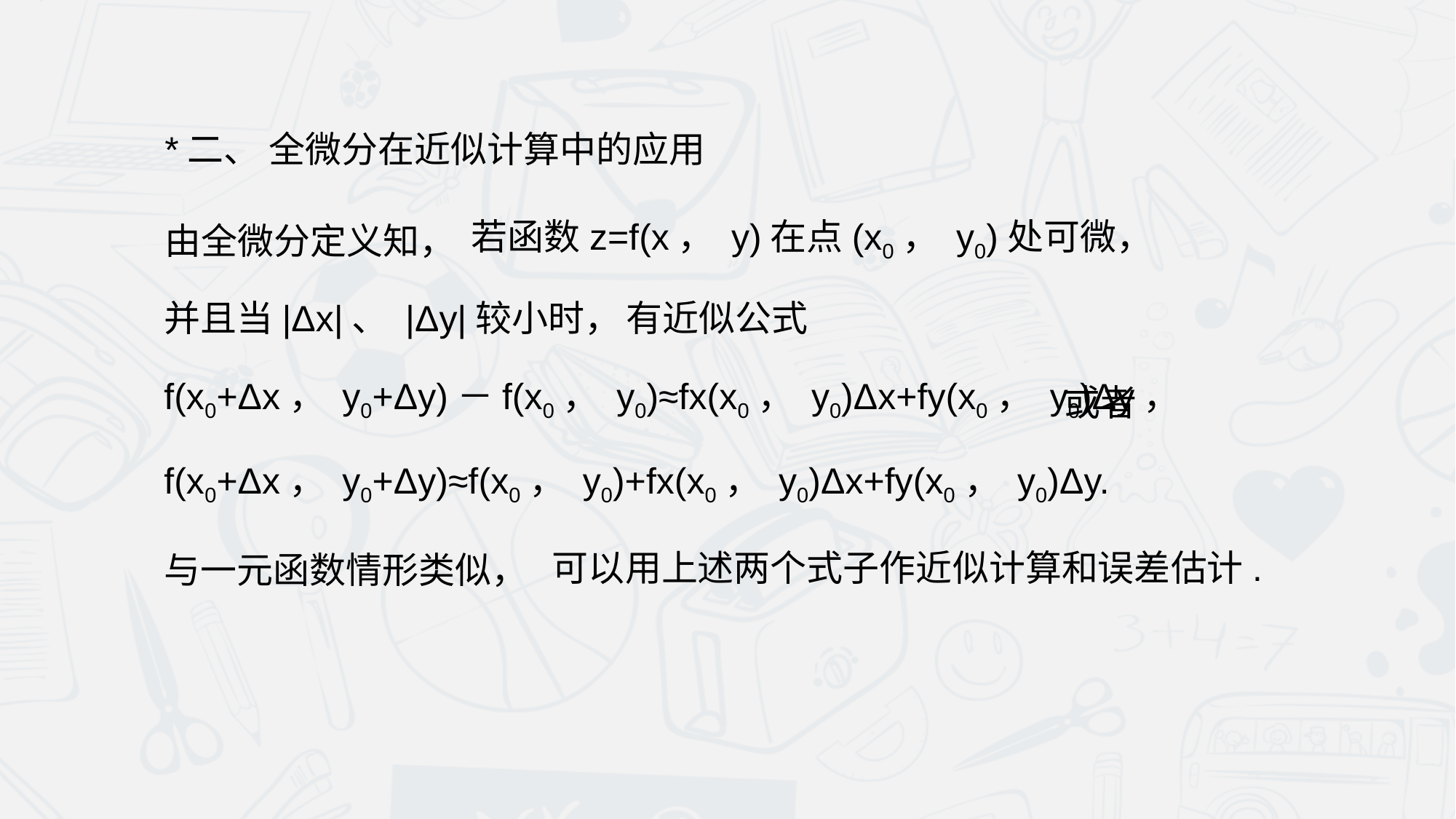

*二、 全微分在近似计算中的应用
由全微分定义知，
若函数z=f(x， y)在点(x0， y0)处可微，
并且当|Δx|、 |Δy|较小时，
有近似公式
f(x0+Δx， y0+Δy)－f(x0， y0)≈fx(x0， y0)Δx+fy(x0， y0)Δy，
或者
f(x0+Δx， y0+Δy)≈f(x0， y0)+fx(x0， y0)Δx+fy(x0， y0)Δy.

可以用上述两个式子作近似计算和误差估计.
与一元函数情形类似，